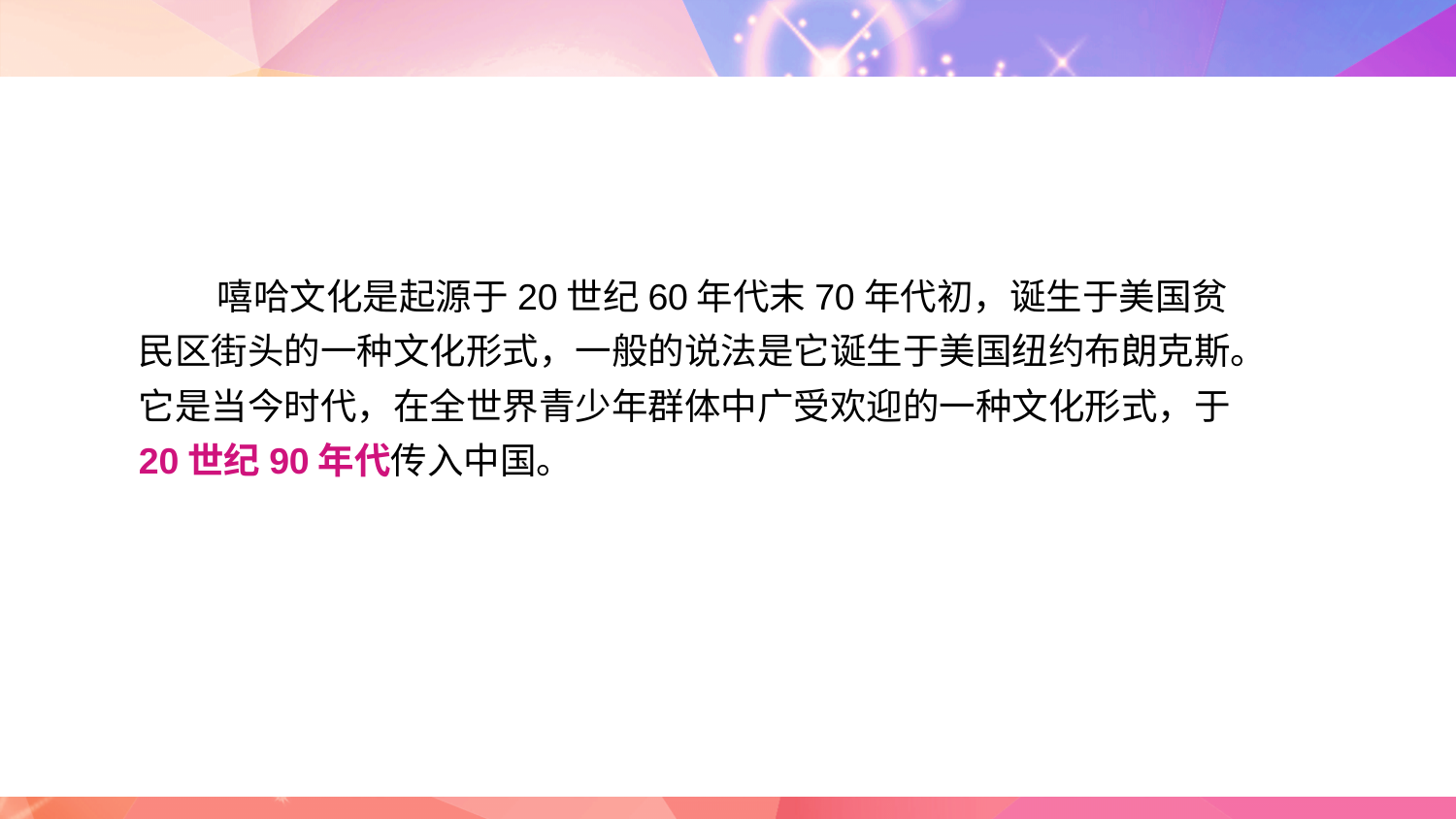

嘻哈文化是起源于20世纪60年代末70年代初，诞生于美国贫民区街头的一种文化形式，一般的说法是它诞生于美国纽约布朗克斯。它是当今时代，在全世界青少年群体中广受欢迎的一种文化形式，于20世纪90年代传入中国。